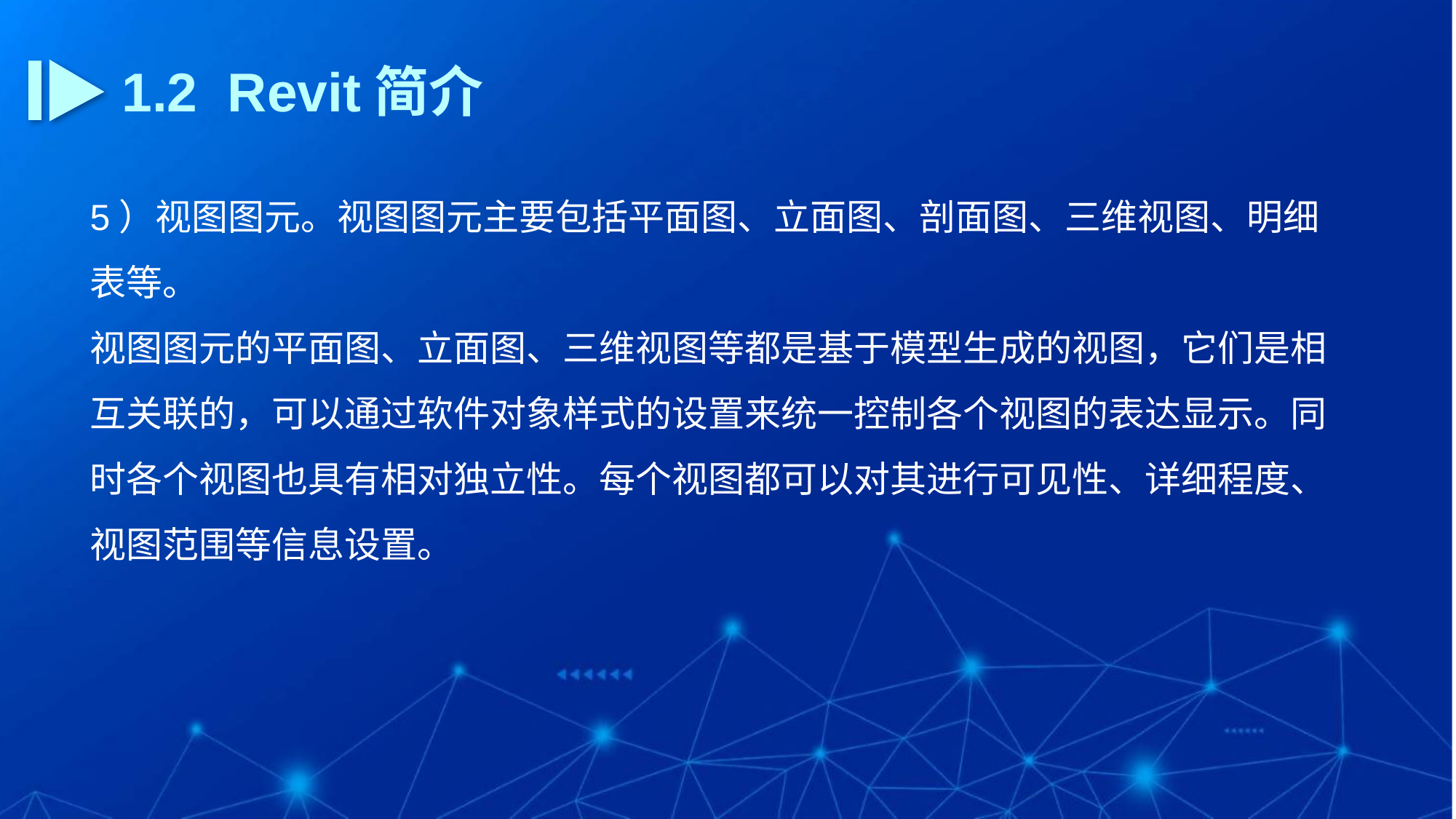

1.2  Revit简介

5）视图图元。视图图元主要包括平面图、立面图、剖面图、三维视图、明细表等。
视图图元的平面图、立面图、三维视图等都是基于模型生成的视图，它们是相互关联的，可以通过软件对象样式的设置来统一控制各个视图的表达显示。同时各个视图也具有相对独立性。每个视图都可以对其进行可见性、详细程度、视图范围等信息设置。